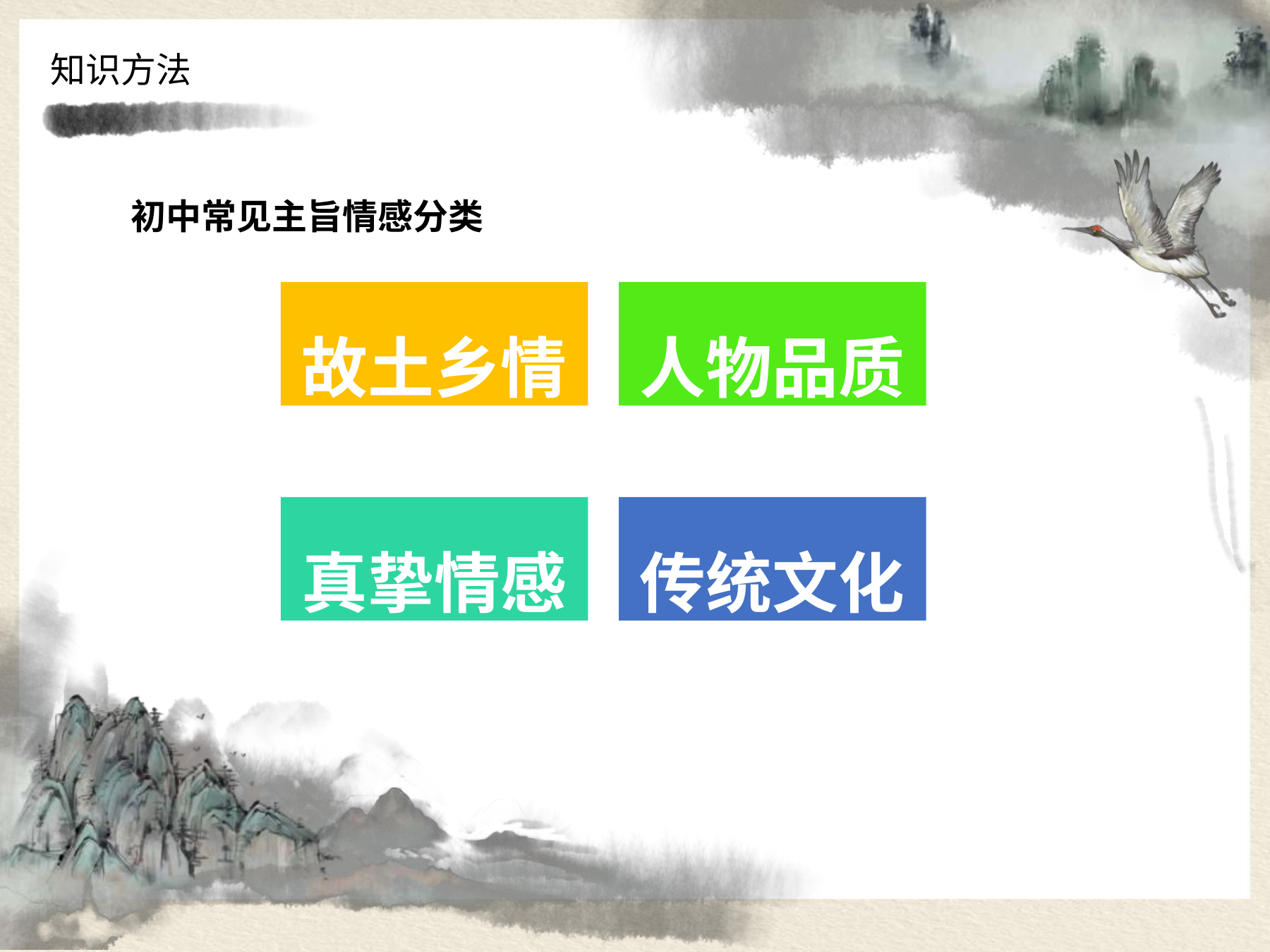

知识方法

# 初中常见主旨情感分类

故土乡情

人物品质

真挚情感

传统文化